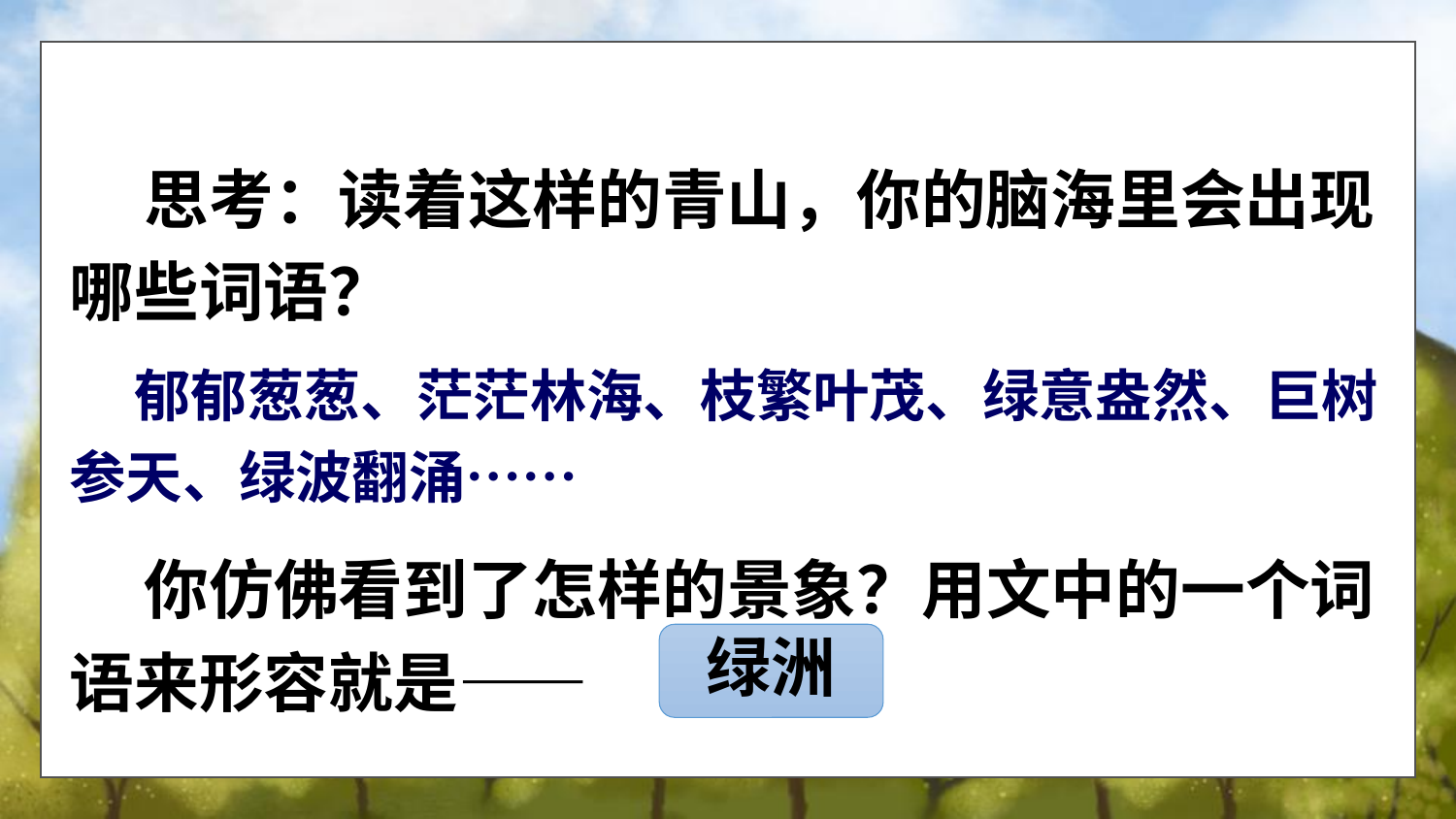

思考：读着这样的青山，你的脑海里会出现哪些词语？
    郁郁葱葱、茫茫林海、枝繁叶茂、绿意盎然、巨树参天、绿波翻涌……
    你仿佛看到了怎样的景象？用文中的一个词语来形容就是——
绿洲